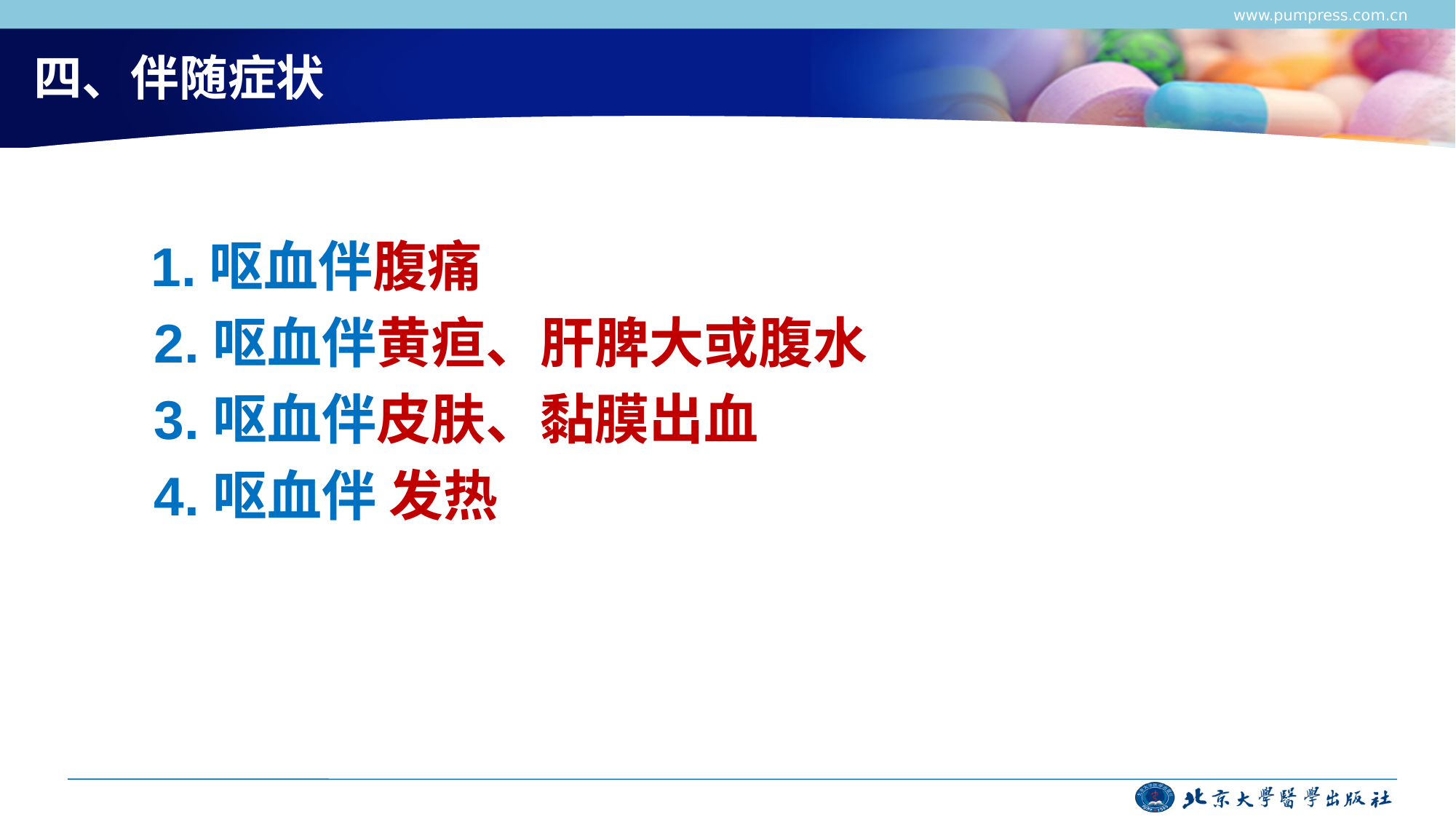

www.pumpress.com.cn
# 四、伴随症状
  1.呕血伴腹痛
  2.呕血伴黄疸、肝脾大或腹水
  3.呕血伴皮肤、黏膜出血
  4.呕血伴 发热